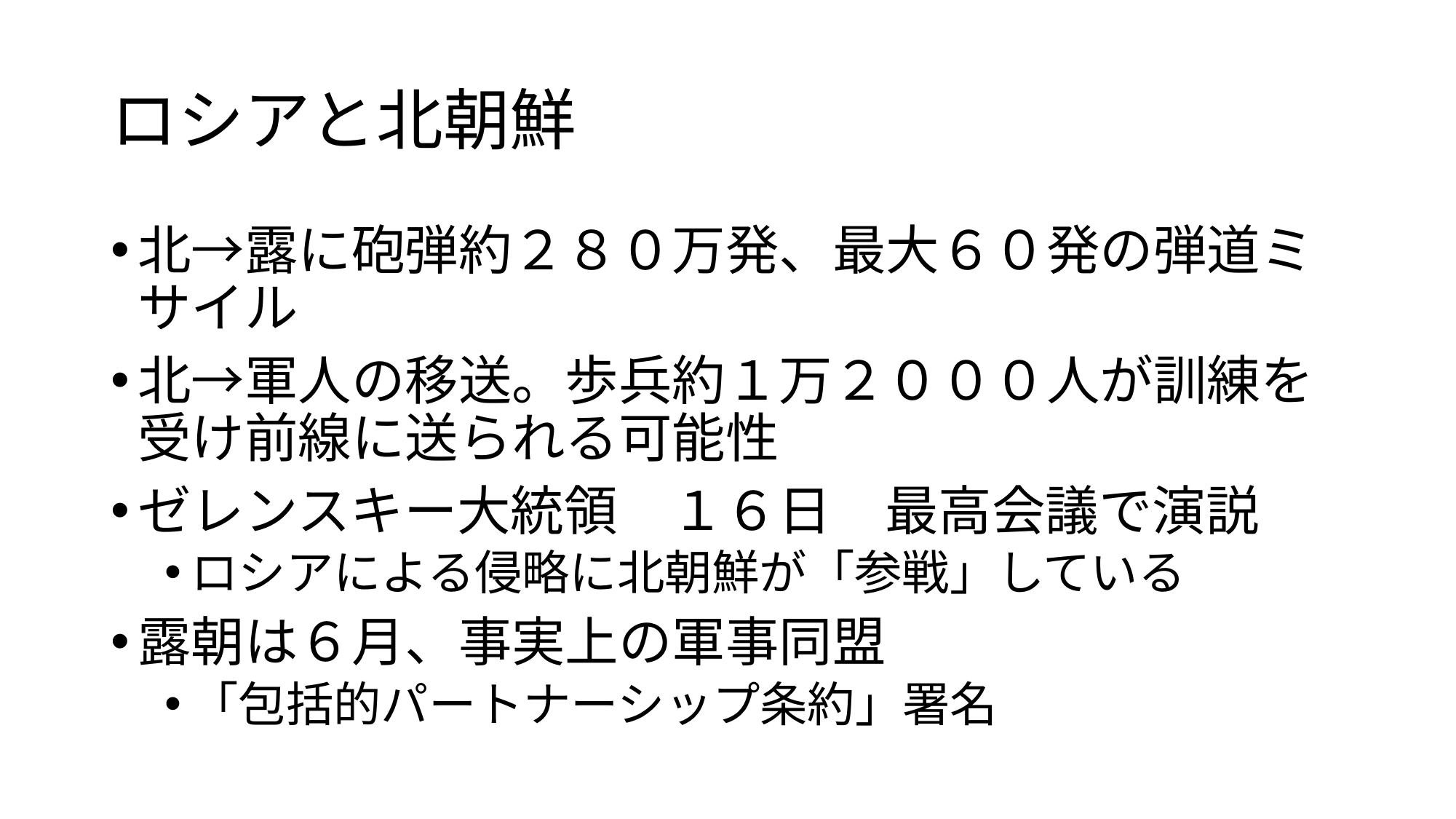

# ロシアと北朝鮮
北→露に砲弾約２８０万発、最大６０発の弾道ミサイル
北→軍人の移送。歩兵約１万２０００人が訓練を受け前線に送られる可能性
ゼレンスキー大統領　１６日　最高会議で演説
ロシアによる侵略に北朝鮮が「参戦」している
露朝は６月、事実上の軍事同盟
「包括的パートナーシップ条約」署名